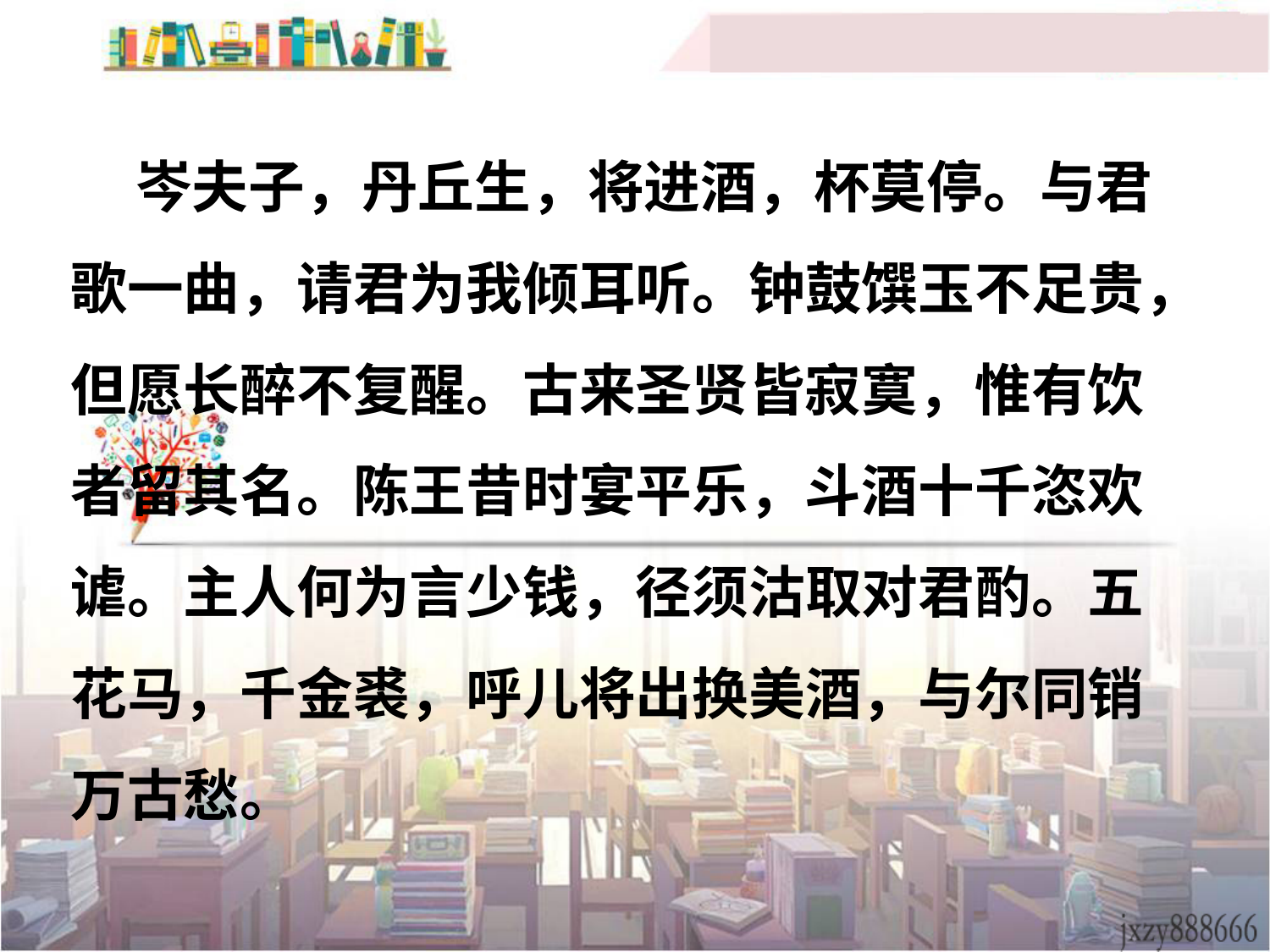

岑夫子，丹丘生，将进酒，杯莫停。与君歌一曲，请君为我倾耳听。钟鼓馔玉不足贵，但愿长醉不复醒。古来圣贤皆寂寞，惟有饮者留其名。陈王昔时宴平乐，斗酒十千恣欢谑。主人何为言少钱，径须沽取对君酌。五花马，千金裘，呼儿将出换美酒，与尔同销万古愁。